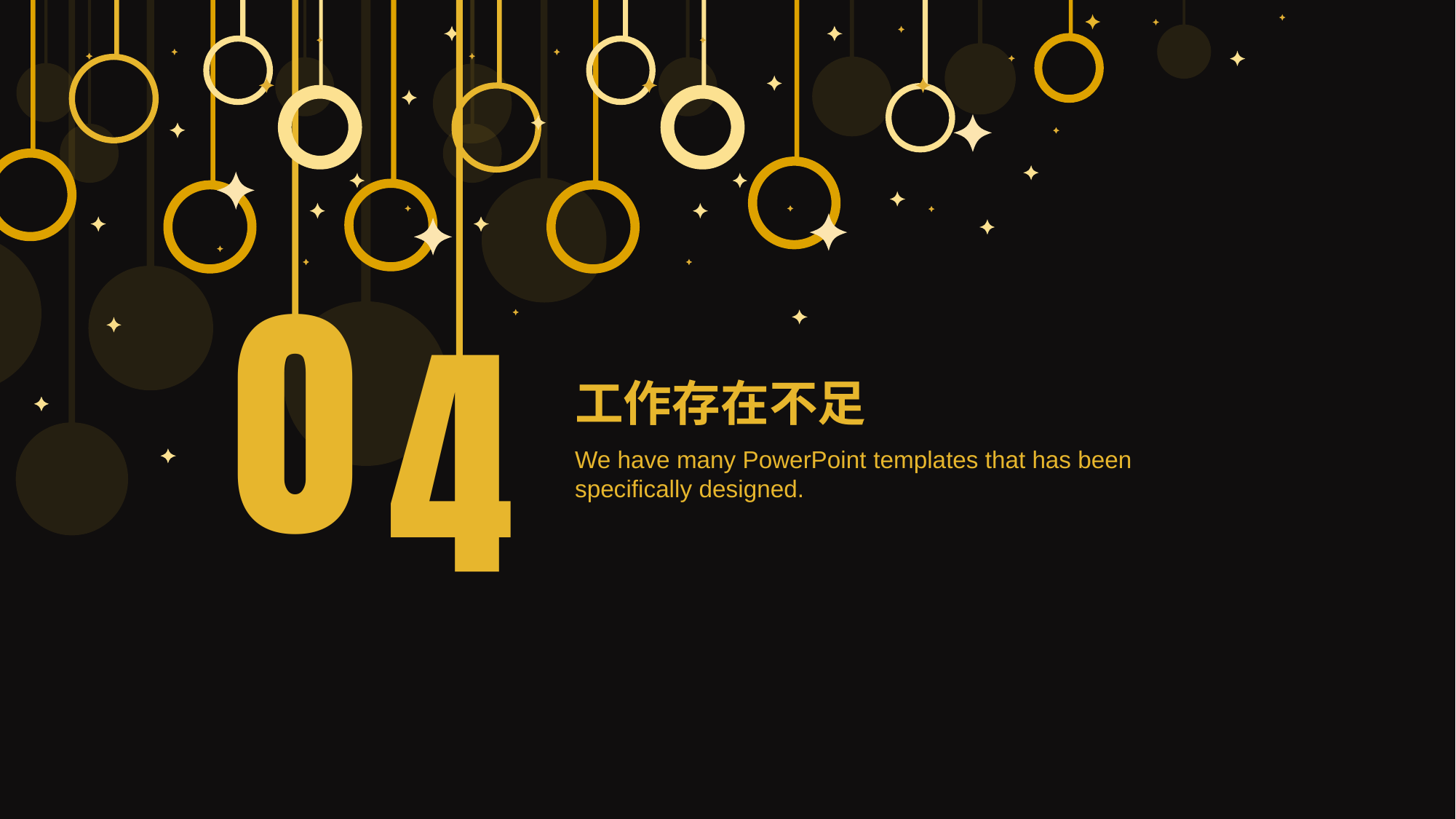

0
4
工作存在不足
We have many PowerPoint templates that has been specifically designed.